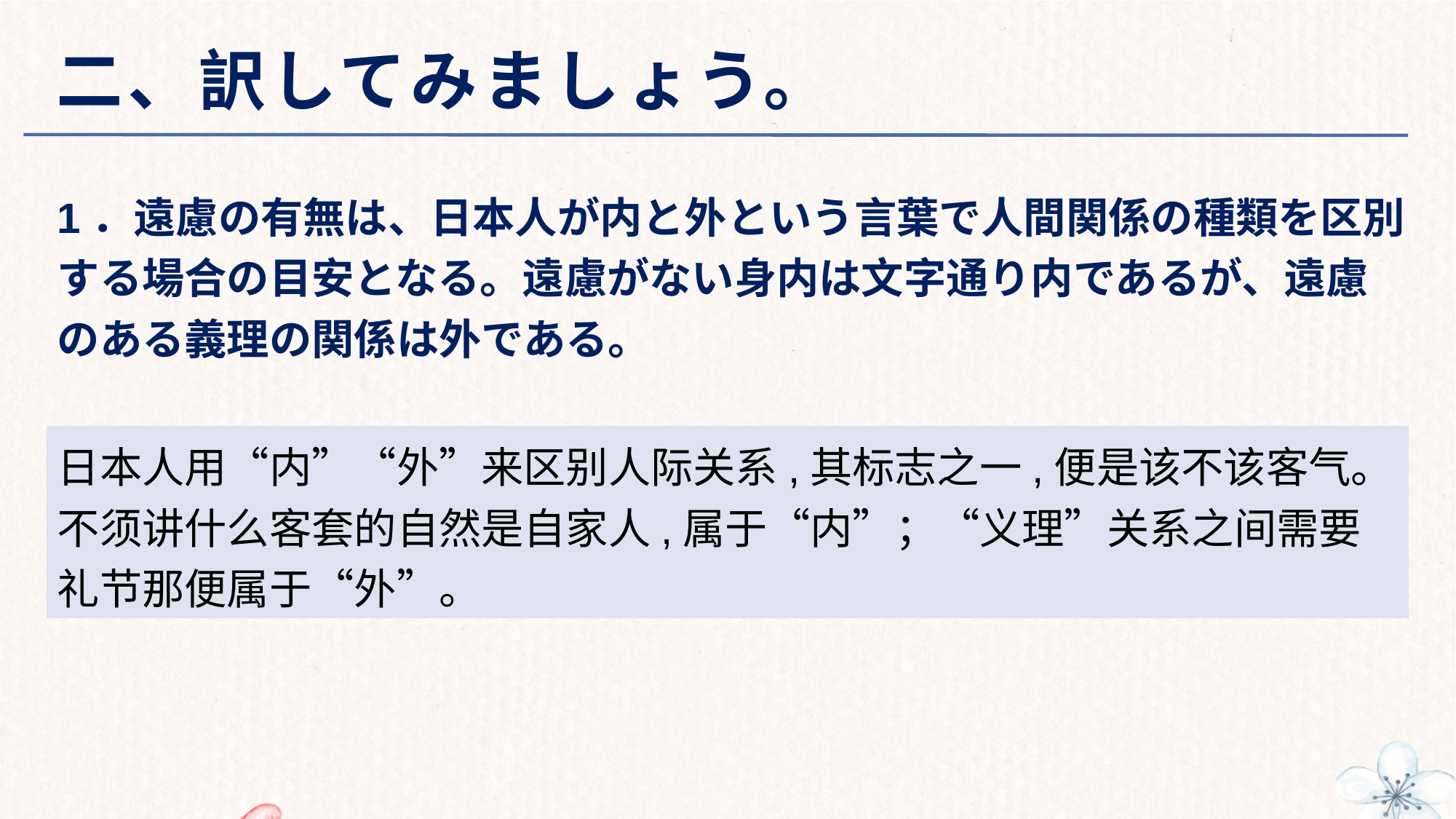

# 二、訳してみましょう。
1．遠慮の有無は、日本人が内と外という言葉で人間関係の種類を区別する場合の目安となる。遠慮がない身内は文字通り内であるが、遠慮のある義理の関係は外である。
日本人用“内”“外”来区别人际关系,其标志之一,便是该不该客气。不须讲什么客套的自然是自家人,属于“内”；“义理”关系之间需要礼节那便属于“外”。